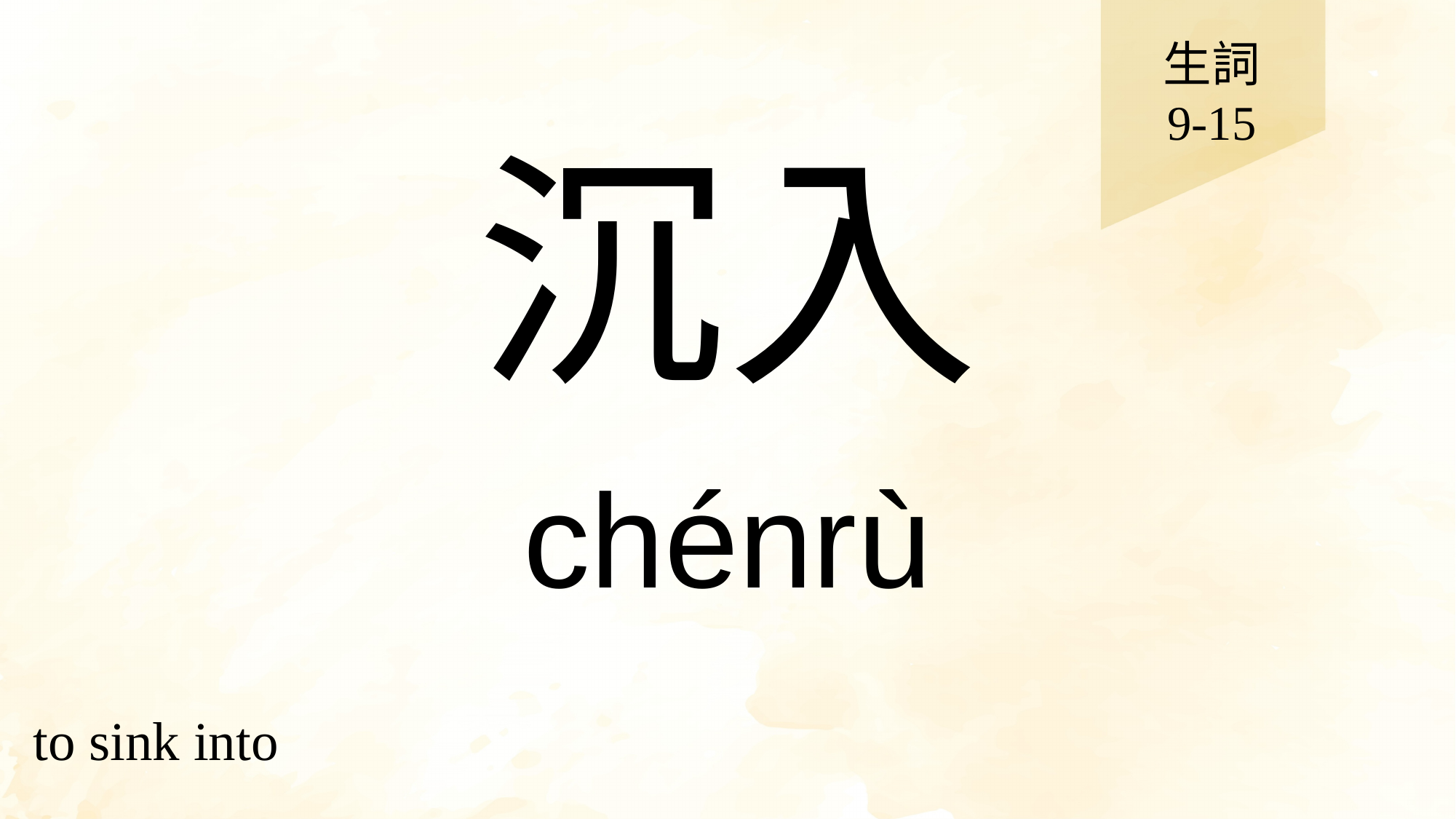

生詞
9-15
# 沉入
chénrù
to sink into